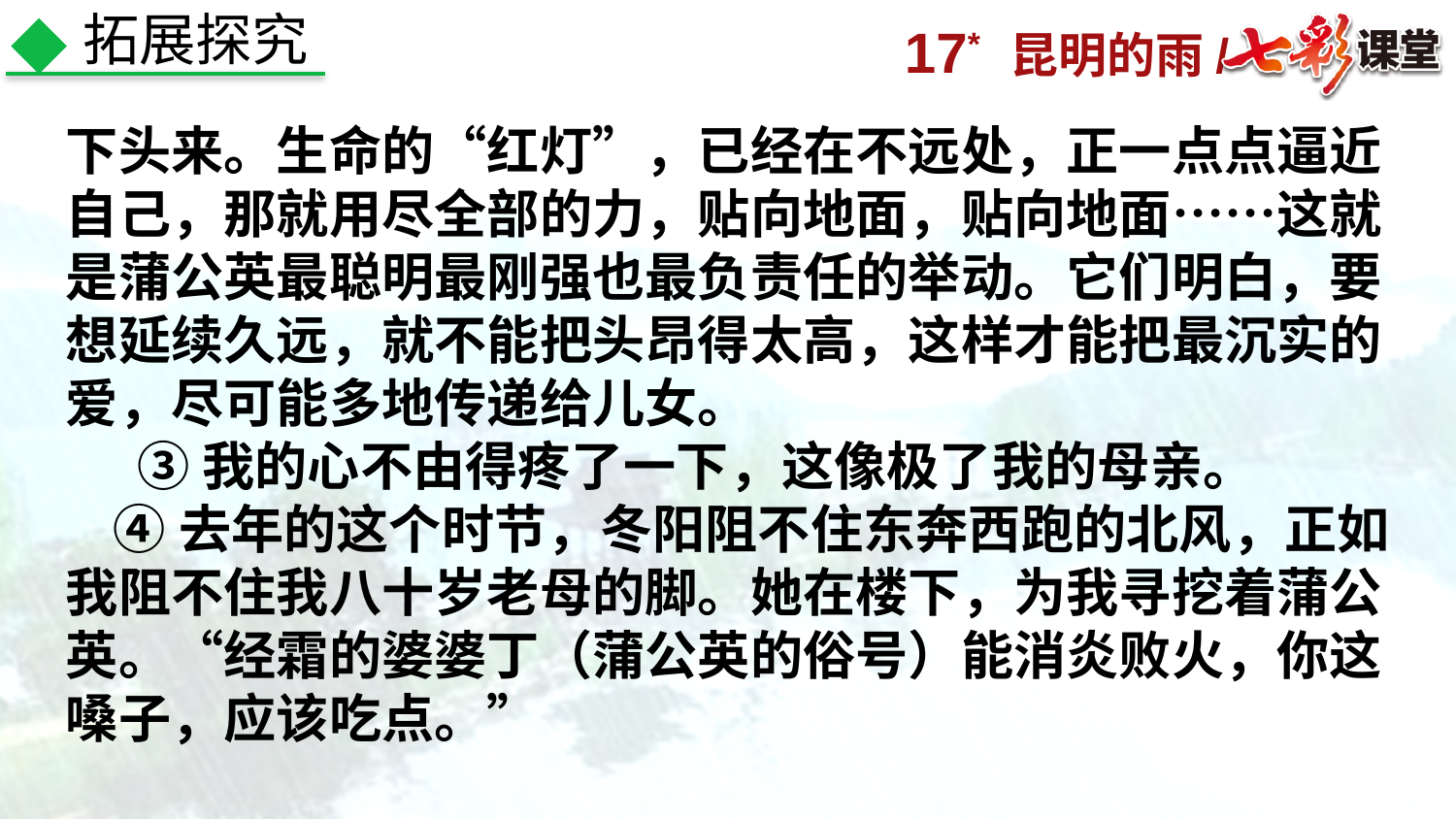

拓展探究

下头来。生命的“红灯”，已经在不远处，正一点点逼近自己，那就用尽全部的力，贴向地面，贴向地面……这就是蒲公英最聪明最刚强也最负责任的举动。它们明白，要想延续久远，就不能把头昂得太高，这样才能把最沉实的爱，尽可能多地传递给儿女。
      ③我的心不由得疼了一下，这像极了我的母亲。
    ④去年的这个时节，冬阳阻不住东奔西跑的北风，正如我阻不住我八十岁老母的脚。她在楼下，为我寻挖着蒲公英。“经霜的婆婆丁（蒲公英的俗号）能消炎败火，你这嗓子，应该吃点。”